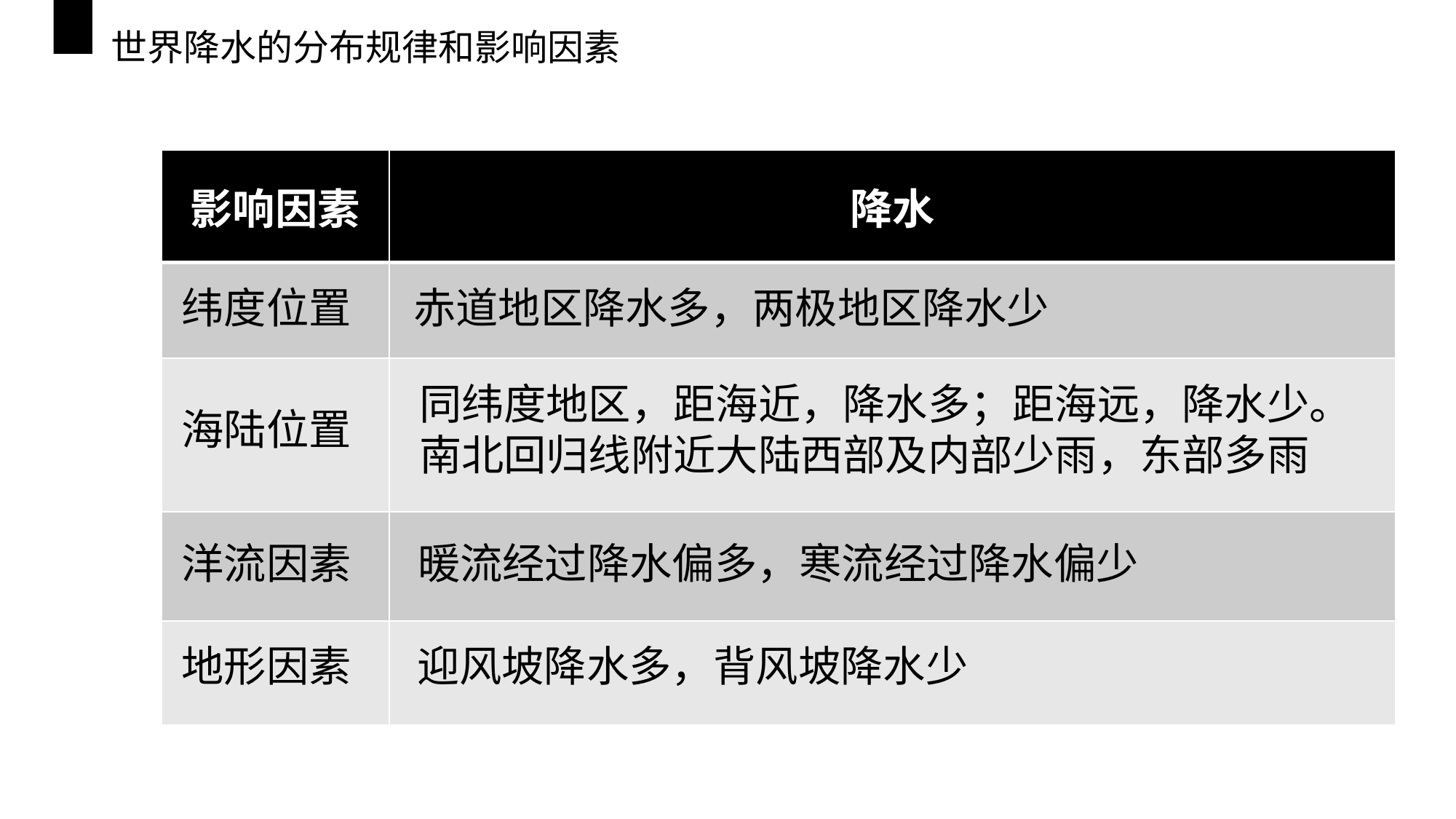

# 世界降水的分布规律和影响因素
| 影响因素 | 降水 |
| --- | --- |
|  |  |
|  |  |
|  |  |
|  |  |
纬度位置
赤道地区降水多，两极地区降水少
同纬度地区，距海近，降水多；距海远，降水少。
南北回归线附近大陆西部及内部少雨，东部多雨
海陆位置
洋流因素
暖流经过降水偏多，寒流经过降水偏少
地形因素
迎风坡降水多，背风坡降水少